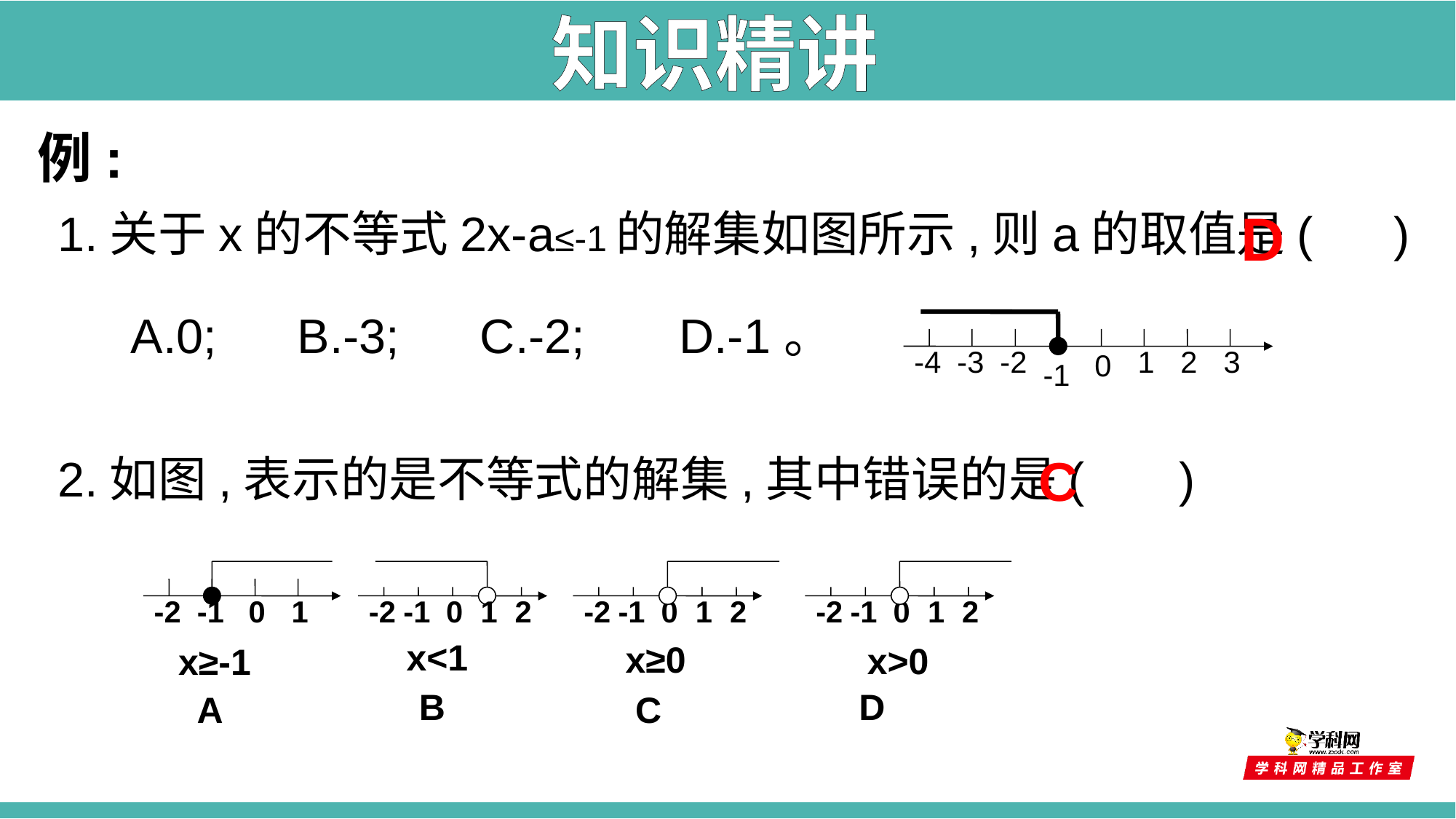

知识精讲
例:
D
1.关于x的不等式2x-a≤-1的解集如图所示,则a的取值是(      )
A.0;      B.-3;      C.-2;       D.-1。

-4
-3
-2
1
2
3
0
-1

C
2.如图,表示的是不等式的解集,其中错误的是(       )

-2
-1
0
1

-1
1
2
-2

0

-2
-1
0

1
2

-2
-1
0

1
2

x<1
x≥0
x>0
x≥-1
B
D
A
C